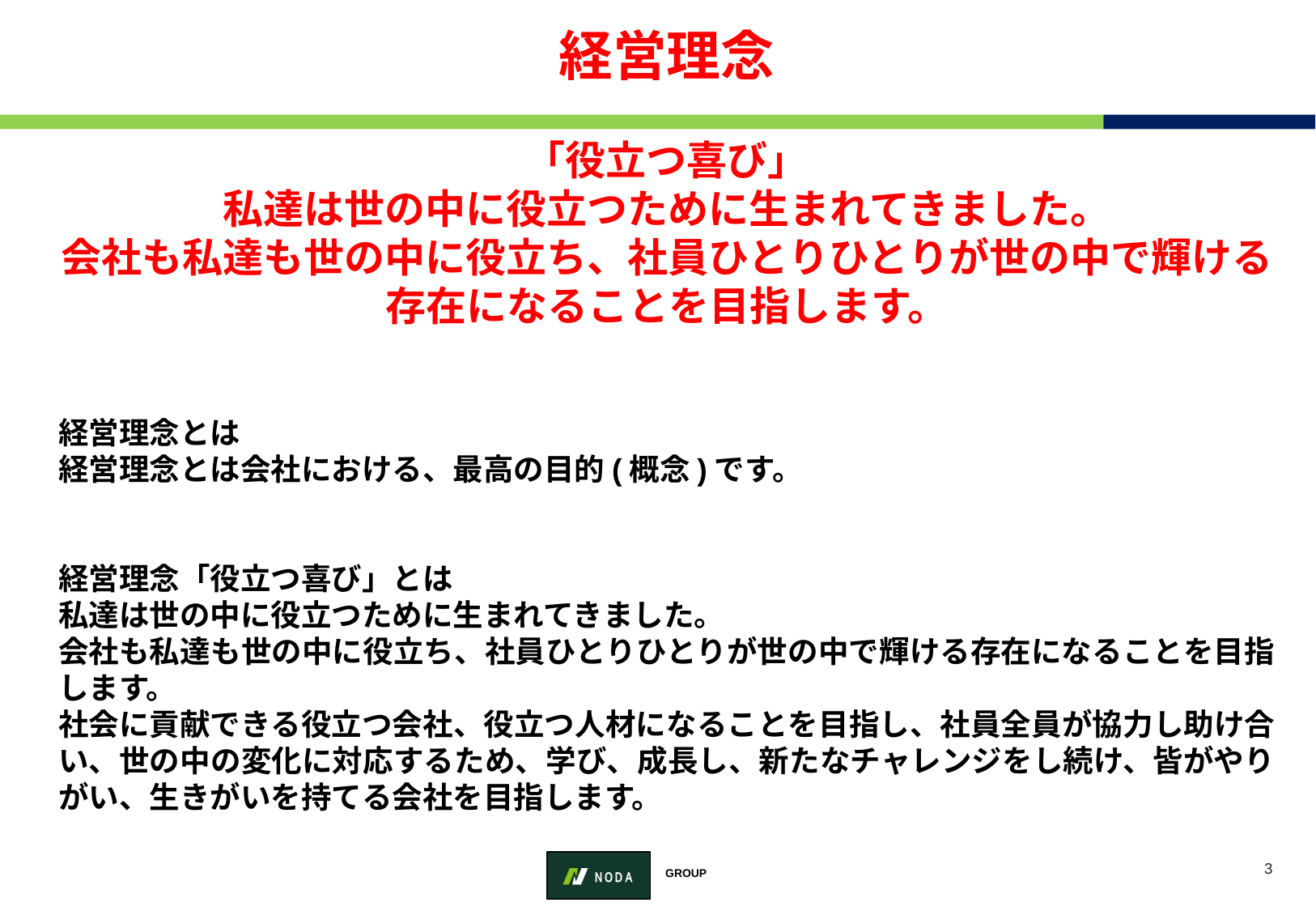

経営理念

「役立つ喜び」
私達は世の中に役立つために生まれてきました。
会社も私達も世の中に役立ち、社員ひとりひとりが世の中で輝ける存在になることを目指します。

経営理念とは
経営理念とは会社における、最高の目的(概念)です。

経営理念「役立つ喜び」とは
私達は世の中に役立つために生まれてきました。
会社も私達も世の中に役立ち、社員ひとりひとりが世の中で輝ける存在になることを目指します。
社会に貢献できる役立つ会社、役立つ人材になることを目指し、社員全員が協力し助け合い、世の中の変化に対応するため、学び、成長し、新たなチャレンジをし続け、皆がやりがい、生きがいを持てる会社を目指します。

3